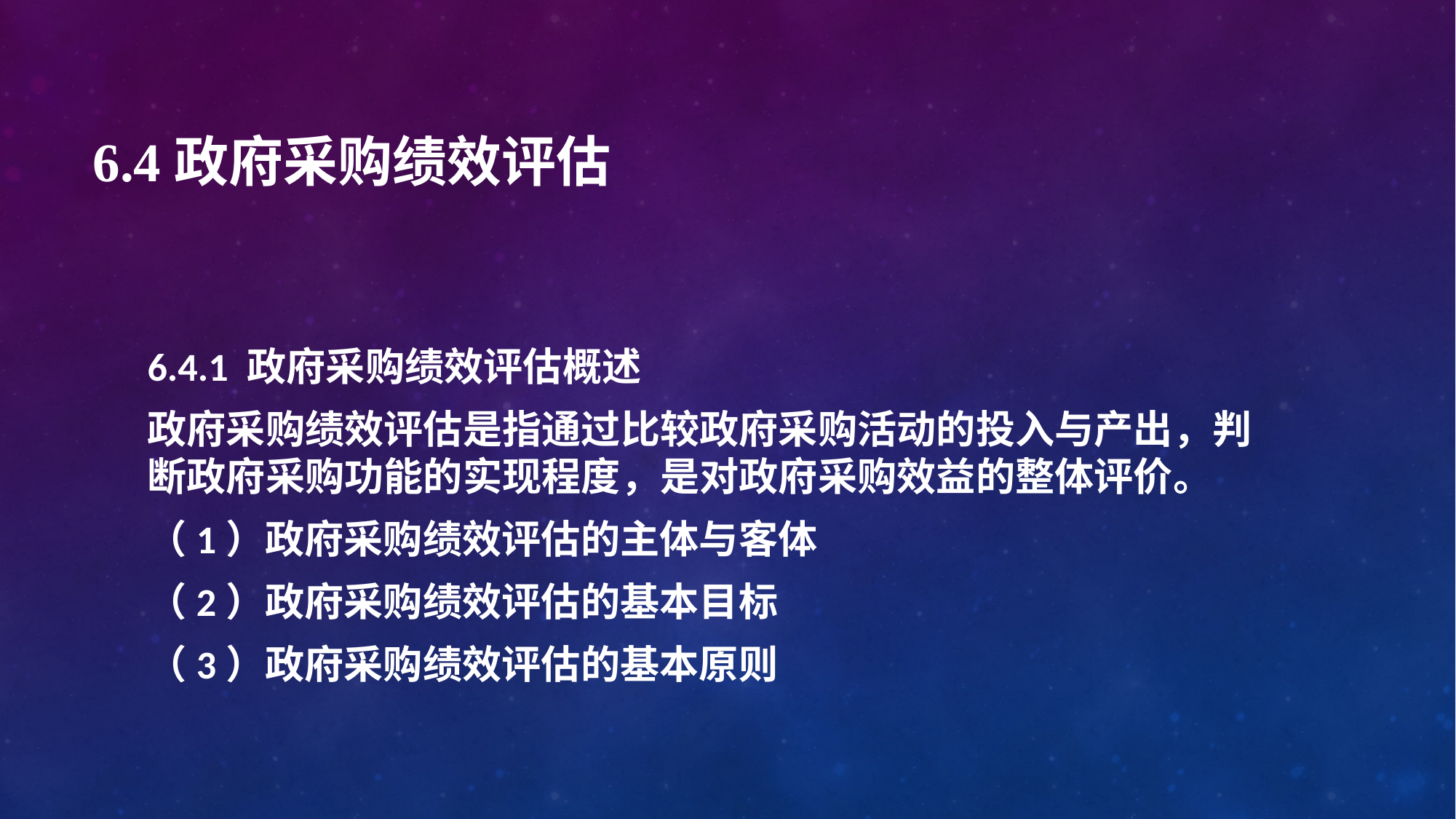

# 6.4政府采购绩效评估

6.4.1 政府采购绩效评估概述
政府采购绩效评估是指通过比较政府采购活动的投入与产出，判断政府采购功能的实现程度，是对政府采购效益的整体评价。
（1）政府采购绩效评估的主体与客体
（2）政府采购绩效评估的基本目标
（3）政府采购绩效评估的基本原则